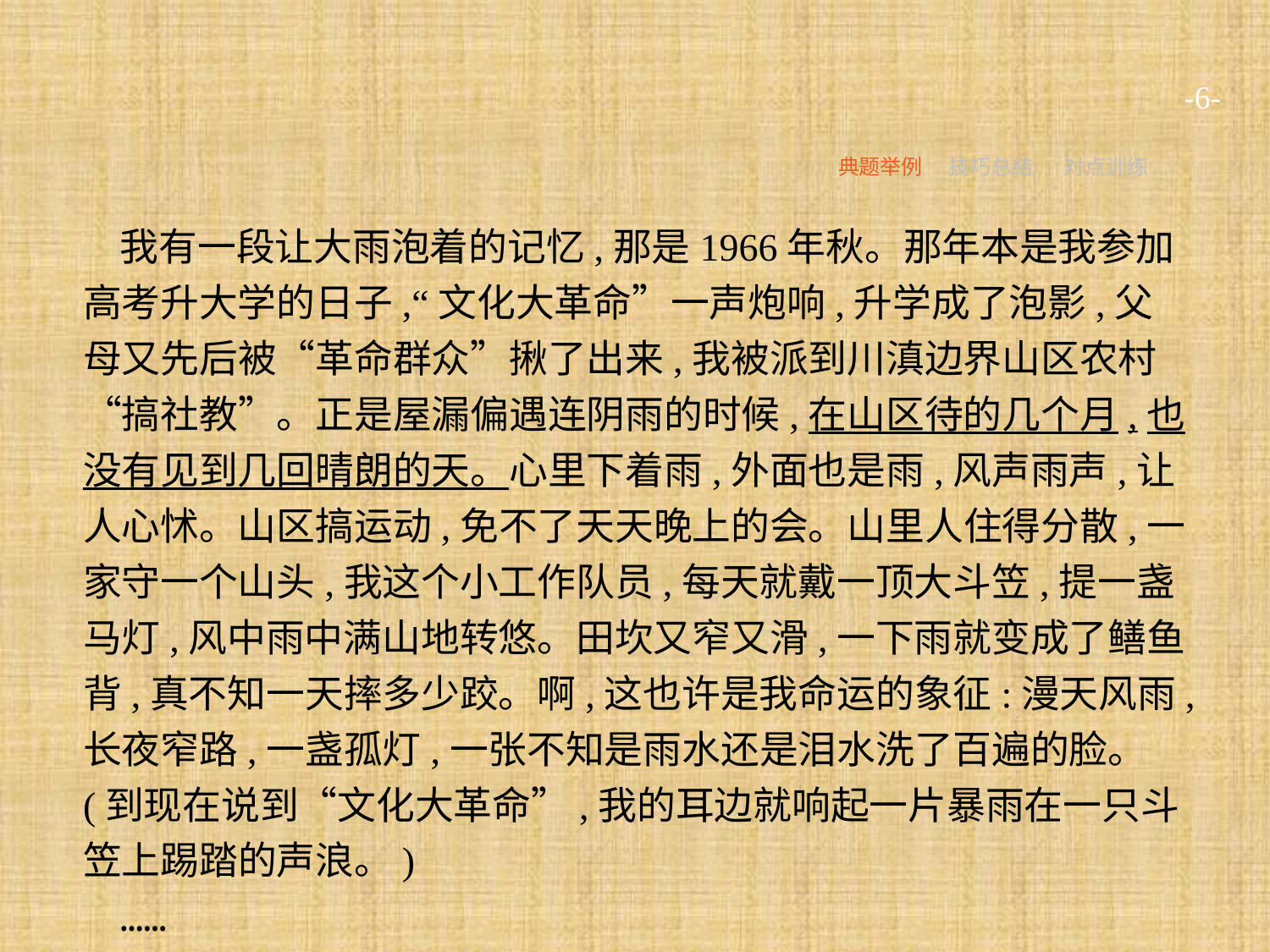

-6-
典题举例
技巧总结
对点训练
我有一段让大雨泡着的记忆,那是1966年秋。那年本是我参加高考升大学的日子,“文化大革命”一声炮响,升学成了泡影,父母又先后被“革命群众”揪了出来,我被派到川滇边界山区农村“搞社教”。正是屋漏偏遇连阴雨的时候,在山区待的几个月,也没有见到几回晴朗的天。心里下着雨,外面也是雨,风声雨声,让人心怵。山区搞运动,免不了天天晚上的会。山里人住得分散,一家守一个山头,我这个小工作队员,每天就戴一顶大斗笠,提一盏马灯,风中雨中满山地转悠。田坎又窄又滑,一下雨就变成了鳝鱼背,真不知一天摔多少跤。啊,这也许是我命运的象征:漫天风雨,长夜窄路,一盏孤灯,一张不知是雨水还是泪水洗了百遍的脸。(到现在说到“文化大革命”,我的耳边就响起一片暴雨在一只斗笠上踢踏的声浪。)
……